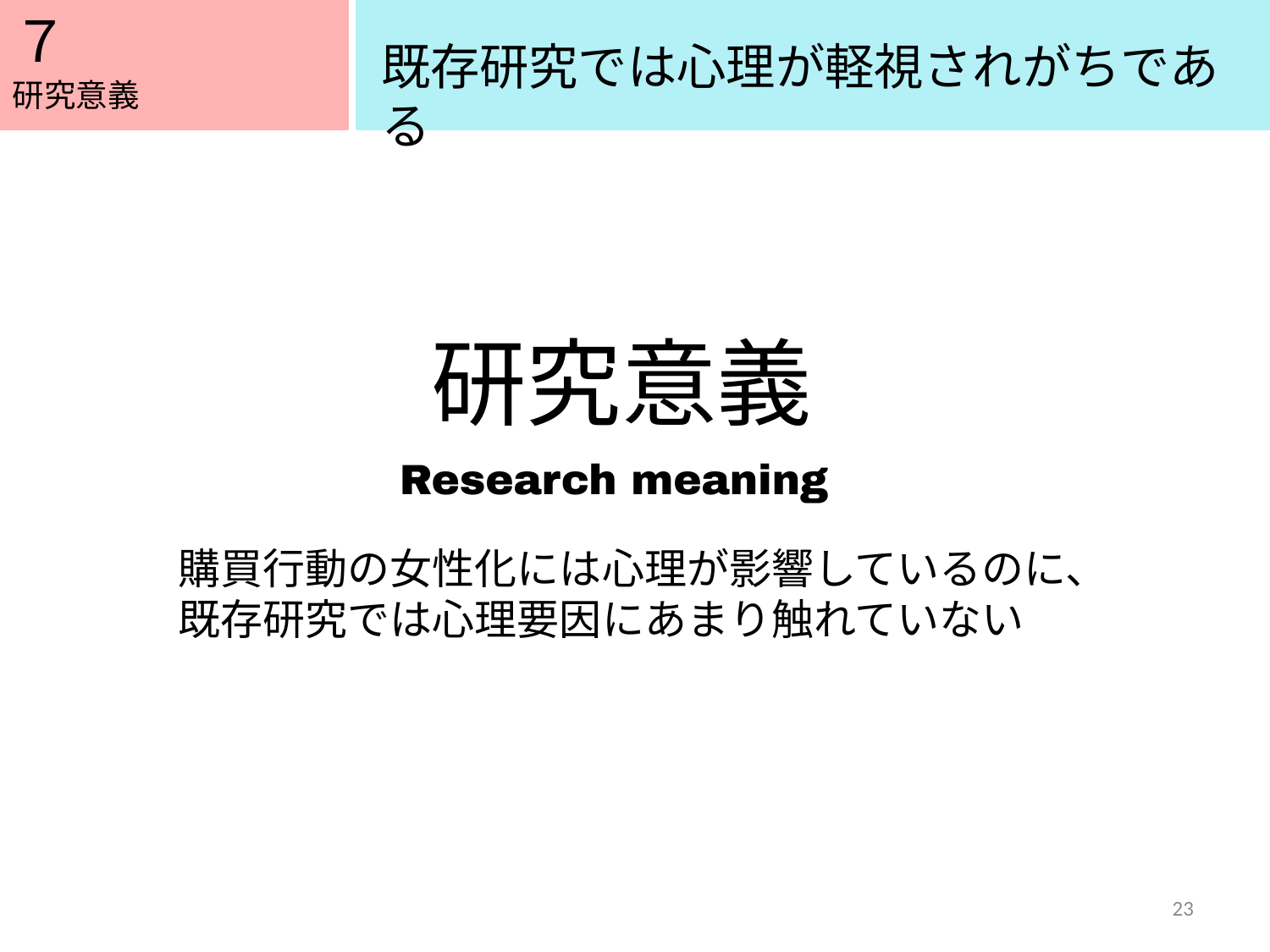

７
５

既存研究では心理が軽視されがちである
研究意義

研究意義
Research meaning
購買行動の女性化には心理が影響しているのに、
既存研究では心理要因にあまり触れていない
23